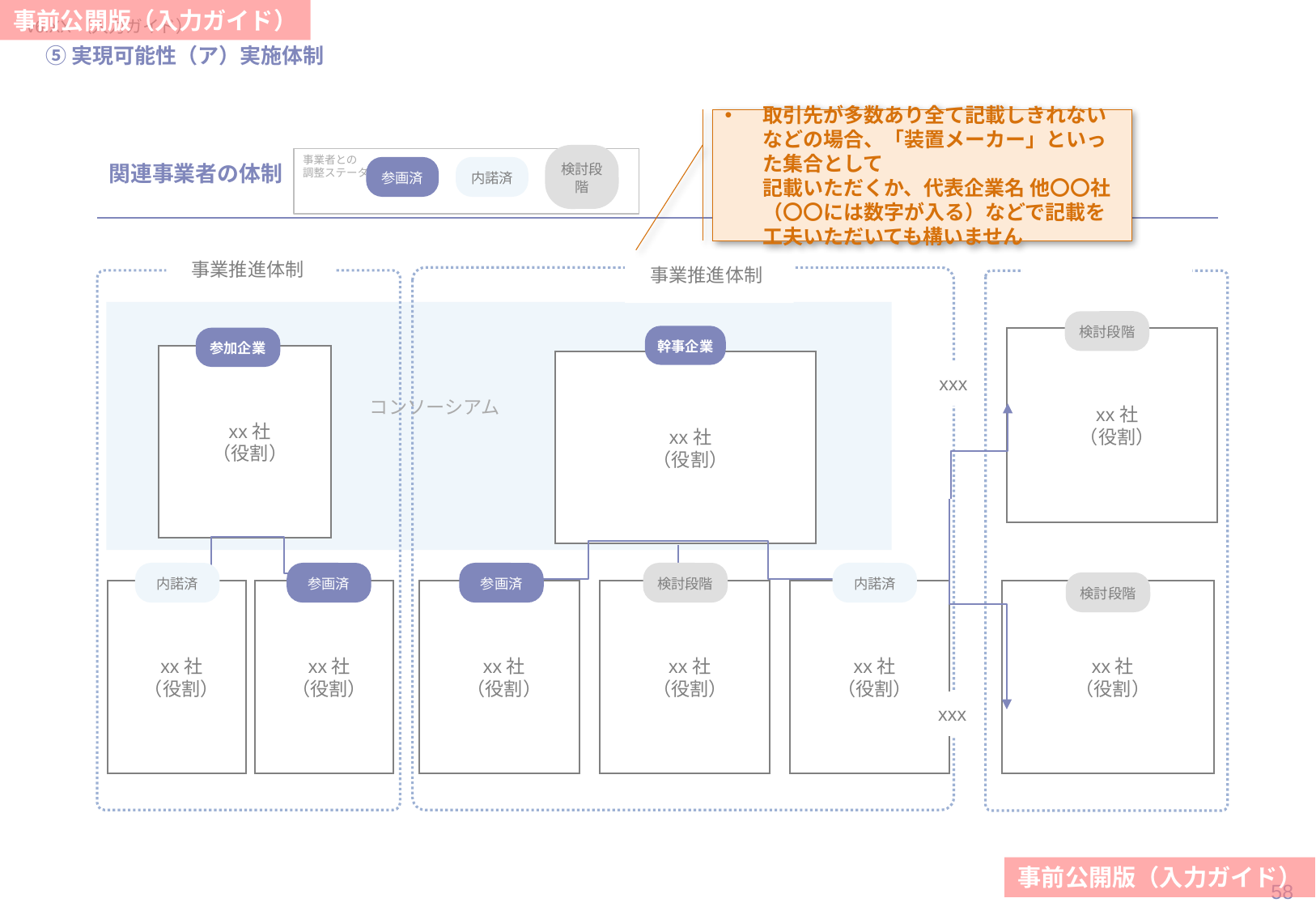

#
⑤実現可能性（ア）実施体制
当スライドは作成必須
取引先が多数あり全て記載しきれないなどの場合、「装置メーカー」といった集合として
記載いただくか、代表企業名 他〇〇社（〇〇には数字が入る）などで記載を
工夫いただいても構いません
事業者との
調整ステータス
関連事業者の体制
参画済
内諾済
検討段階
外注先・アドバイザー
事業推進体制
事業推進体制

検討段階
幹事企業
参加企業
xx社
（役割）
xx社
（役割）
xx社
（役割）
コンソーシアム
xxx
内諾済
参画済
参画済
検討段階
内諾済
検討段階
xx社
（役割）
xx社
（役割）
xx社
（役割）
xx社
（役割）
xx社
（役割）
xx社
（役割）
xxx